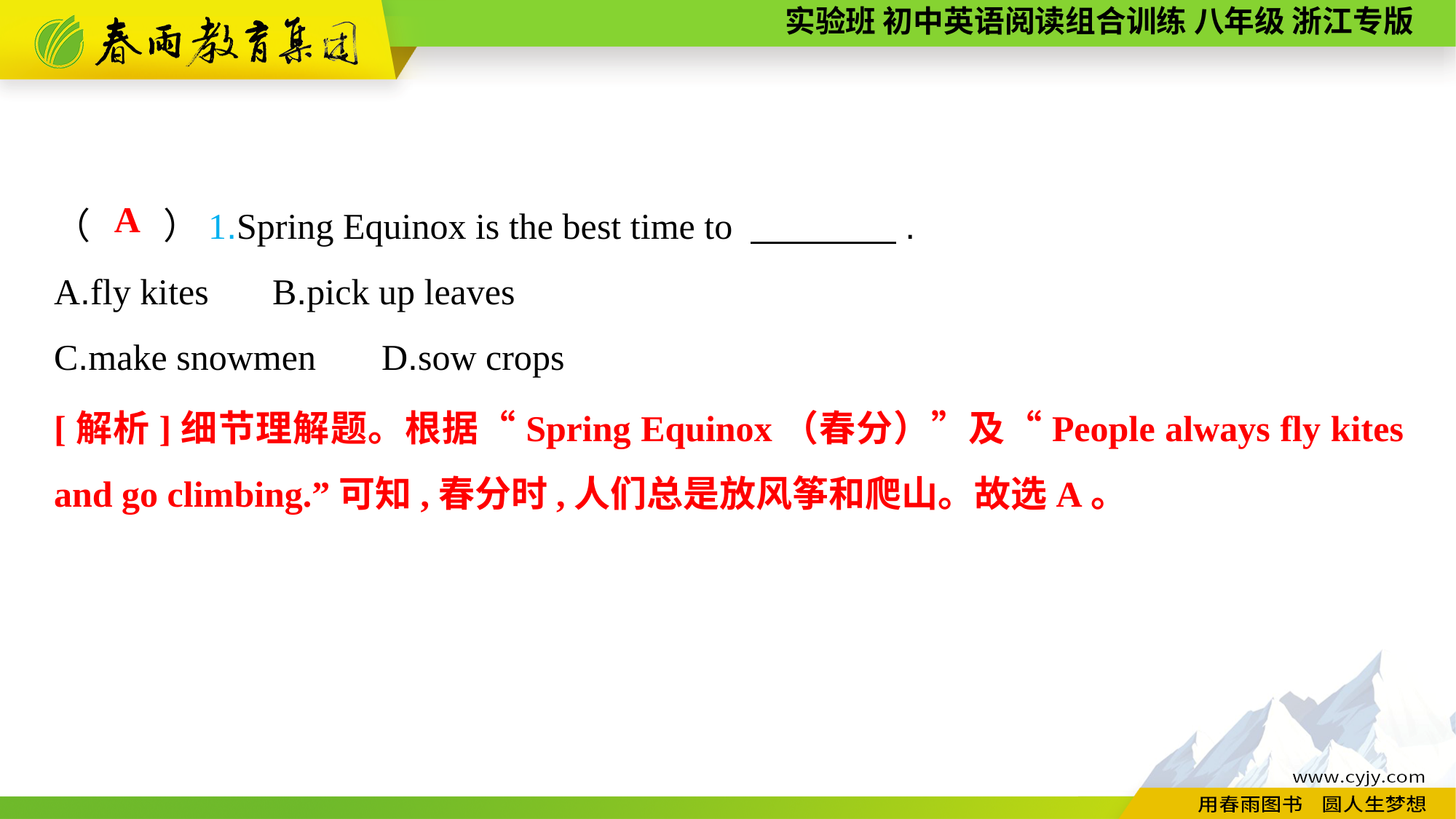

（　　）1.Spring Equinox is the best time to 　　　　.
A.fly kites	B.pick up leaves
C.make snowmen	D.sow crops
A
[解析]细节理解题。根据“Spring Equinox（春分）”及“People always fly kites and go climbing.”可知,春分时,人们总是放风筝和爬山。故选A。